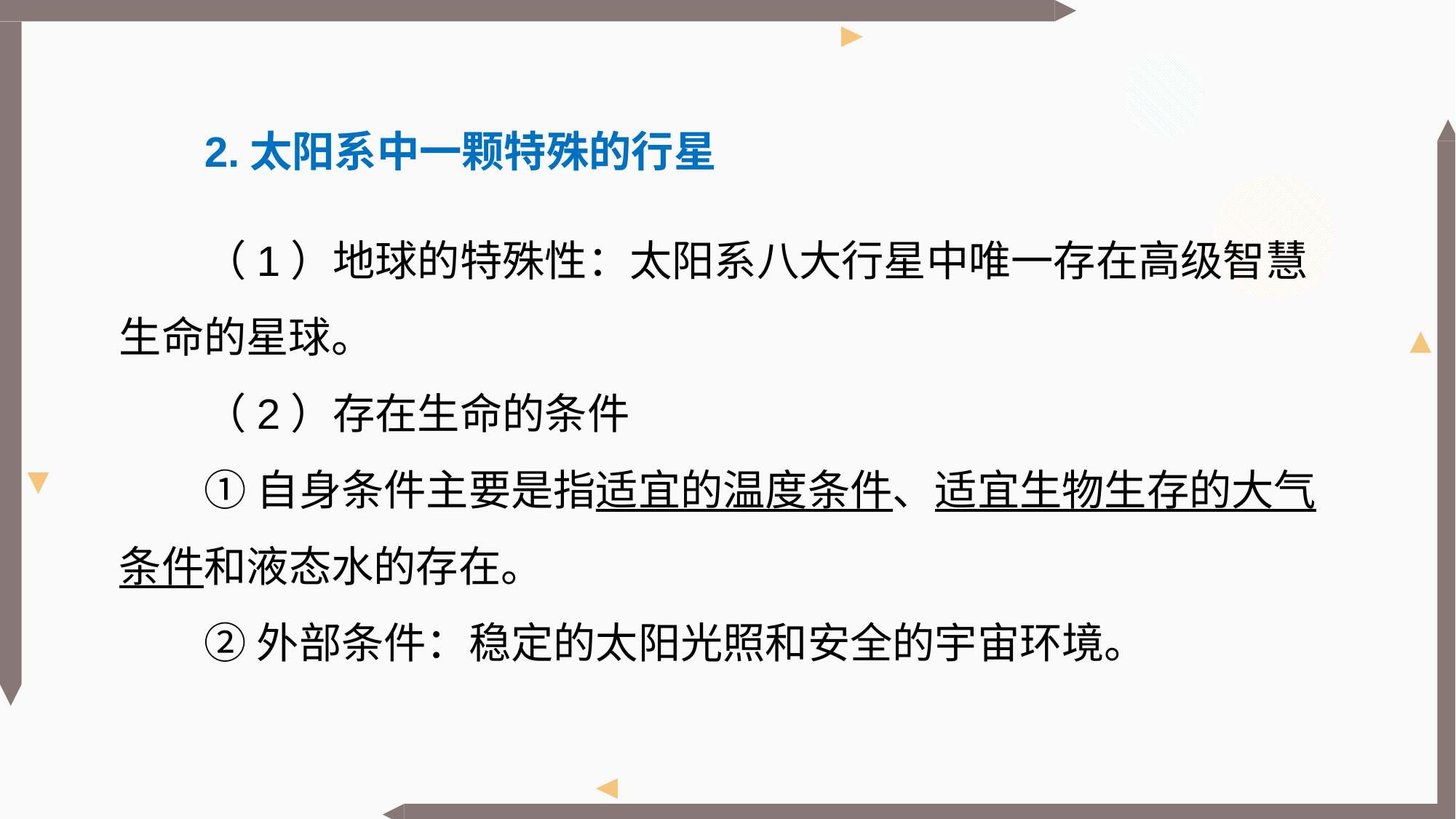

2.太阳系中一颗特殊的行星

（1）地球的特殊性：太阳系八大行星中唯一存在高级智慧生命的星球。
（2）存在生命的条件
①自身条件主要是指适宜的温度条件、适宜生物生存的大气条件和液态水的存在。
②外部条件：稳定的太阳光照和安全的宇宙环境。